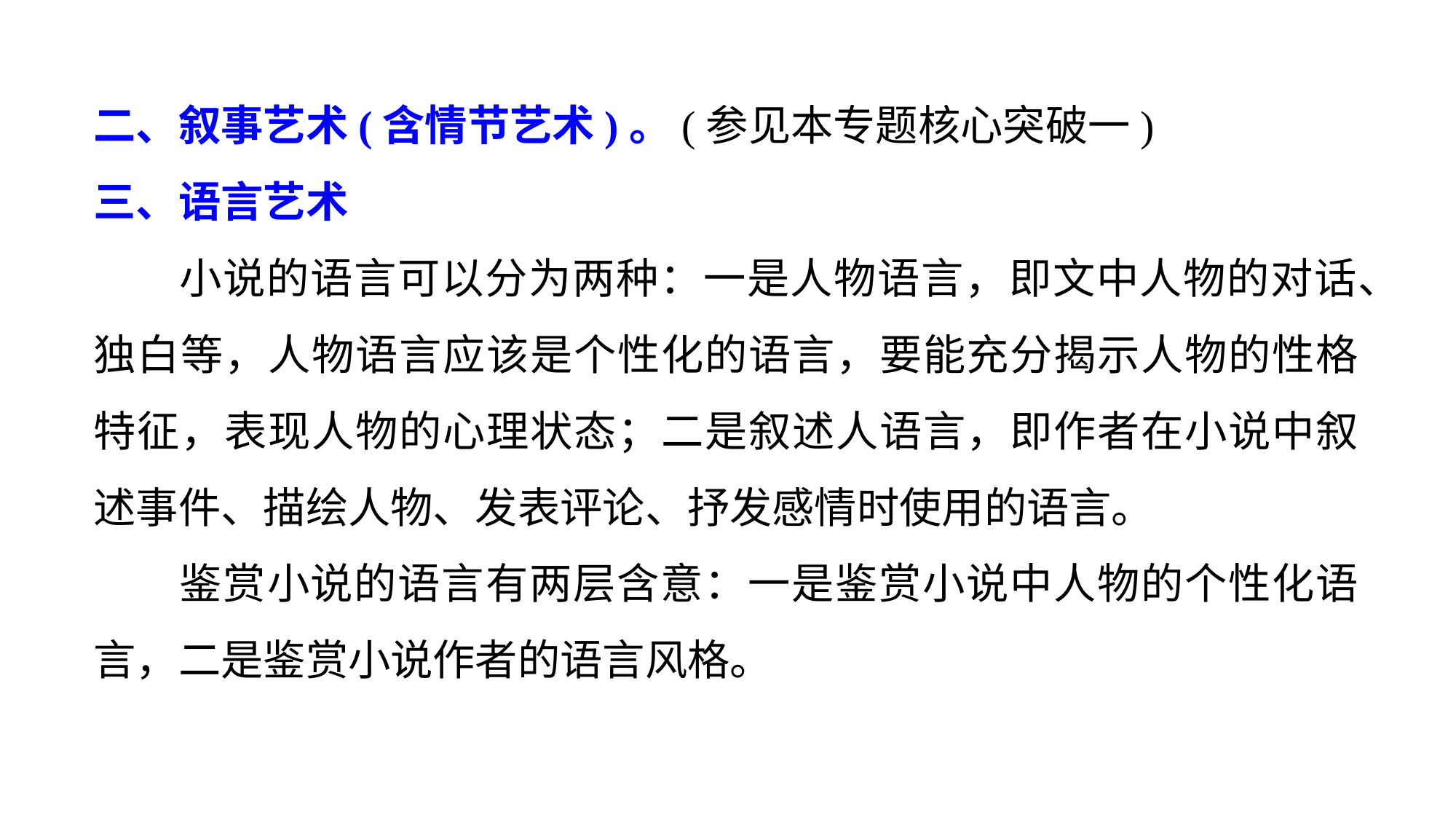

二、叙事艺术(含情节艺术)。(参见本专题核心突破一)
三、语言艺术
小说的语言可以分为两种：一是人物语言，即文中人物的对话、独白等，人物语言应该是个性化的语言，要能充分揭示人物的性格特征，表现人物的心理状态；二是叙述人语言，即作者在小说中叙述事件、描绘人物、发表评论、抒发感情时使用的语言。
鉴赏小说的语言有两层含意：一是鉴赏小说中人物的个性化语言，二是鉴赏小说作者的语言风格。